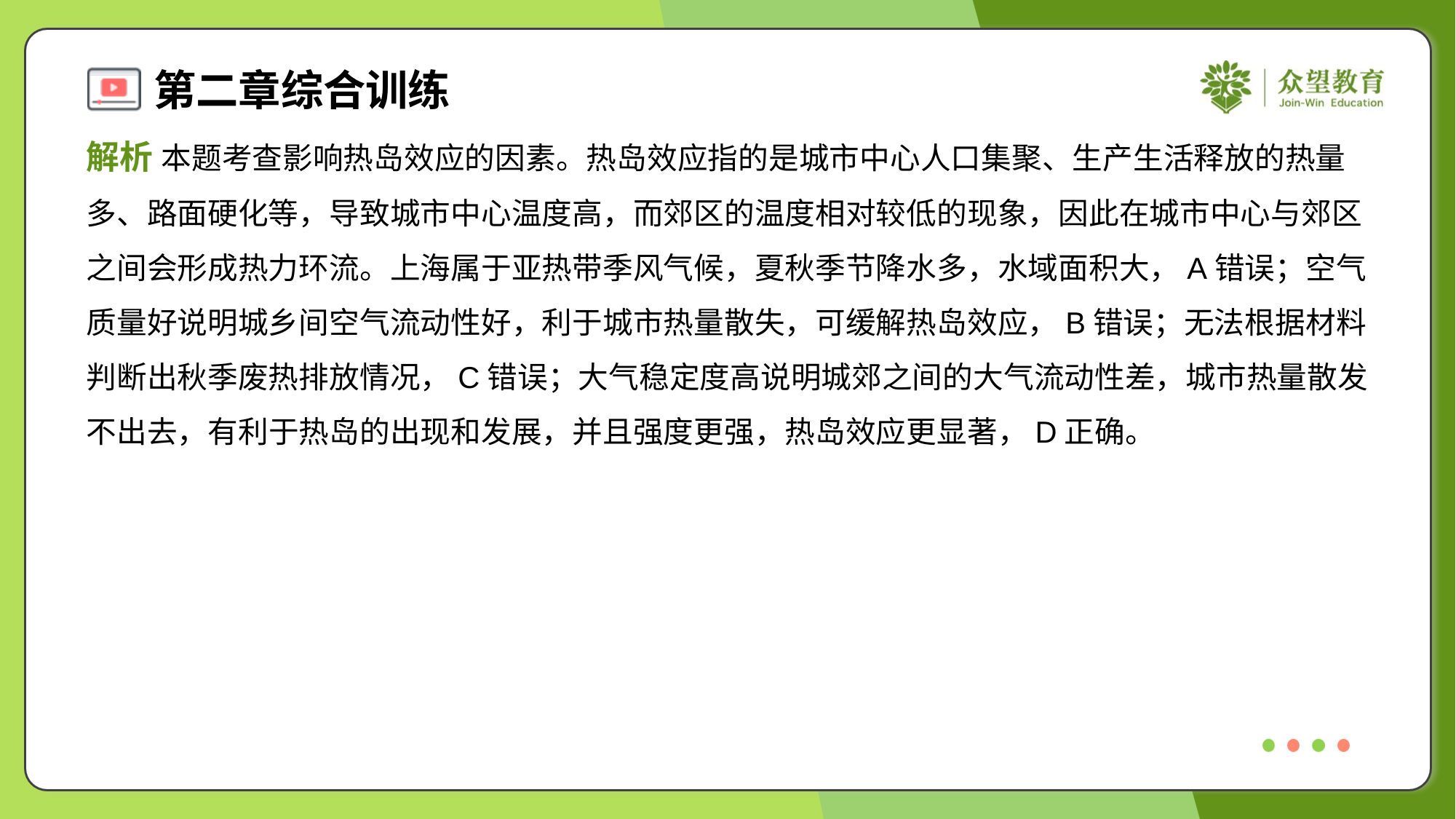

解析 本题考查影响热岛效应的因素。热岛效应指的是城市中心人口集聚、生产生活释放的热量
多、路面硬化等，导致城市中心温度高，而郊区的温度相对较低的现象，因此在城市中心与郊区
之间会形成热力环流。上海属于亚热带季风气候，夏秋季节降水多，水域面积大，A错误；空气
质量好说明城乡间空气流动性好，利于城市热量散失，可缓解热岛效应，B错误；无法根据材料
判断出秋季废热排放情况，C错误；大气稳定度高说明城郊之间的大气流动性差，城市热量散发
不出去，有利于热岛的出现和发展，并且强度更强，热岛效应更显著，D正确。